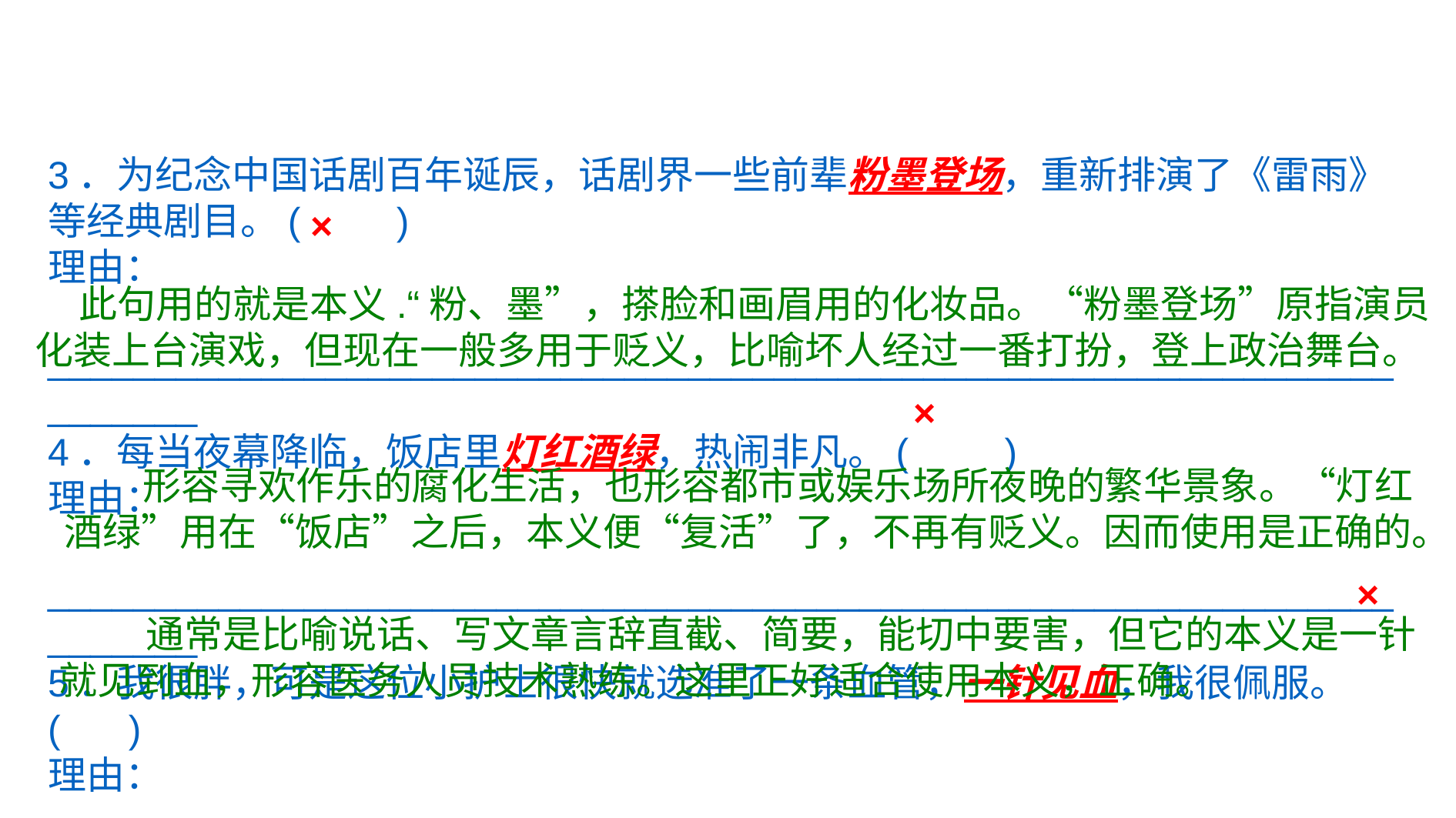

3．为纪念中国话剧百年诞辰，话剧界一些前辈粉墨登场，重新排演了《雷雨》等经典剧目。(　　)
理由：

______________________________________________________________________
4．每当夜幕降临，饭店里灯红酒绿，热闹非凡。(　　)
理由：

______________________________________________________________________
5．我很胖，可是这位小护士很快就选准了一条血管，一针见血，我很佩服。( 　)
理由：
_______________________________________________________________

×
    此句用的就是本义.“粉、墨”，搽脸和画眉用的化妆品。“粉墨登场”原指演员化装上台演戏，但现在一般多用于贬义，比喻坏人经过一番打扮，登上政治舞台。
×
        形容寻欢作乐的腐化生活，也形容都市或娱乐场所夜晚的繁华景象。“灯红酒绿”用在“饭店”之后，本义便“复活”了，不再有贬义。因而使用是正确的。
×
         通常是比喻说话、写文章言辞直截、简要，能切中要害，但它的本义是一针就见到血，形容医务人员技术熟练。这里正好适合使用本义，正确。